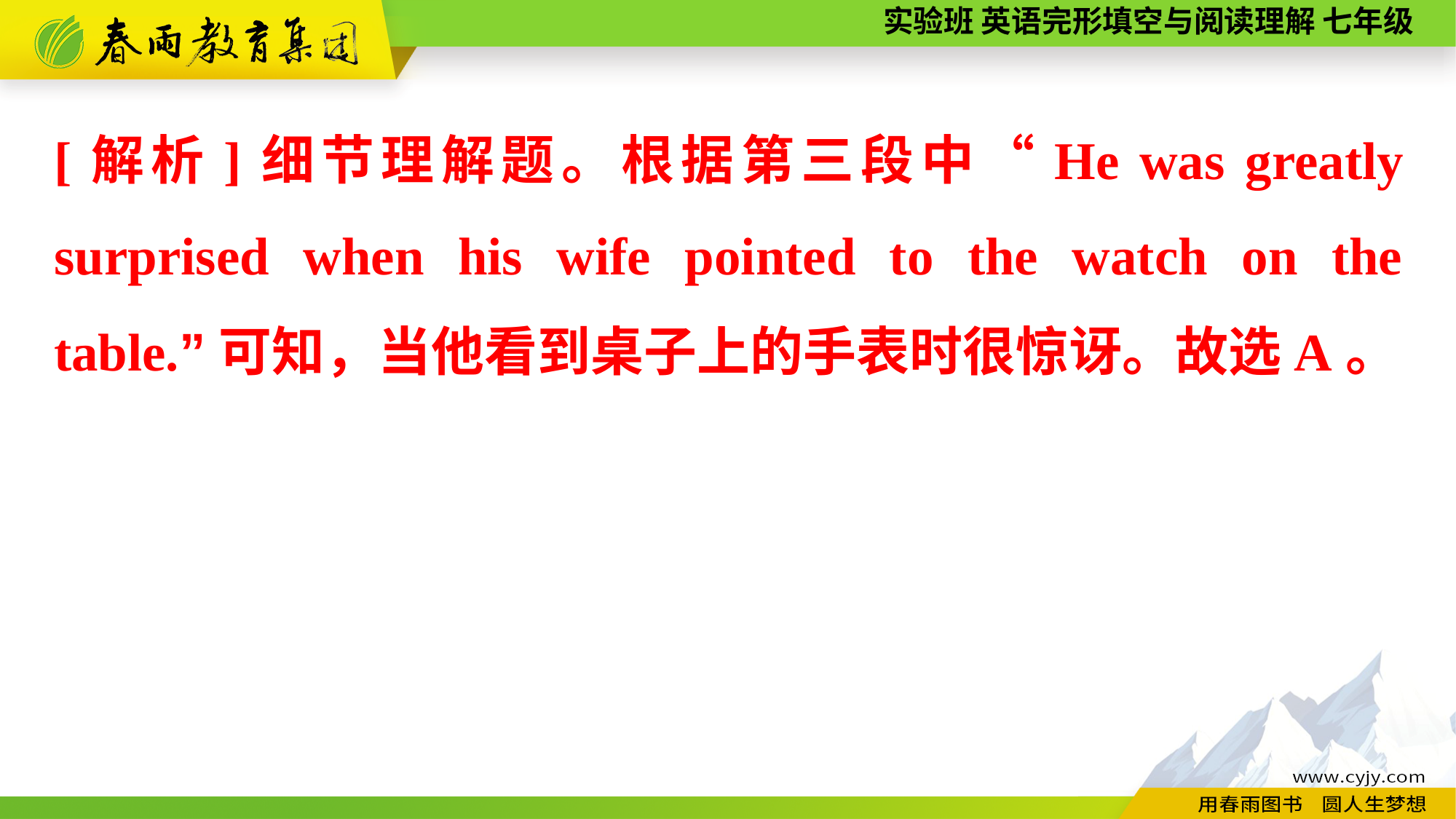

[解析]细节理解题。根据第三段中“He was greatly surprised when his wife pointed to the watch on the table.”可知，当他看到桌子上的手表时很惊讶。故选A。